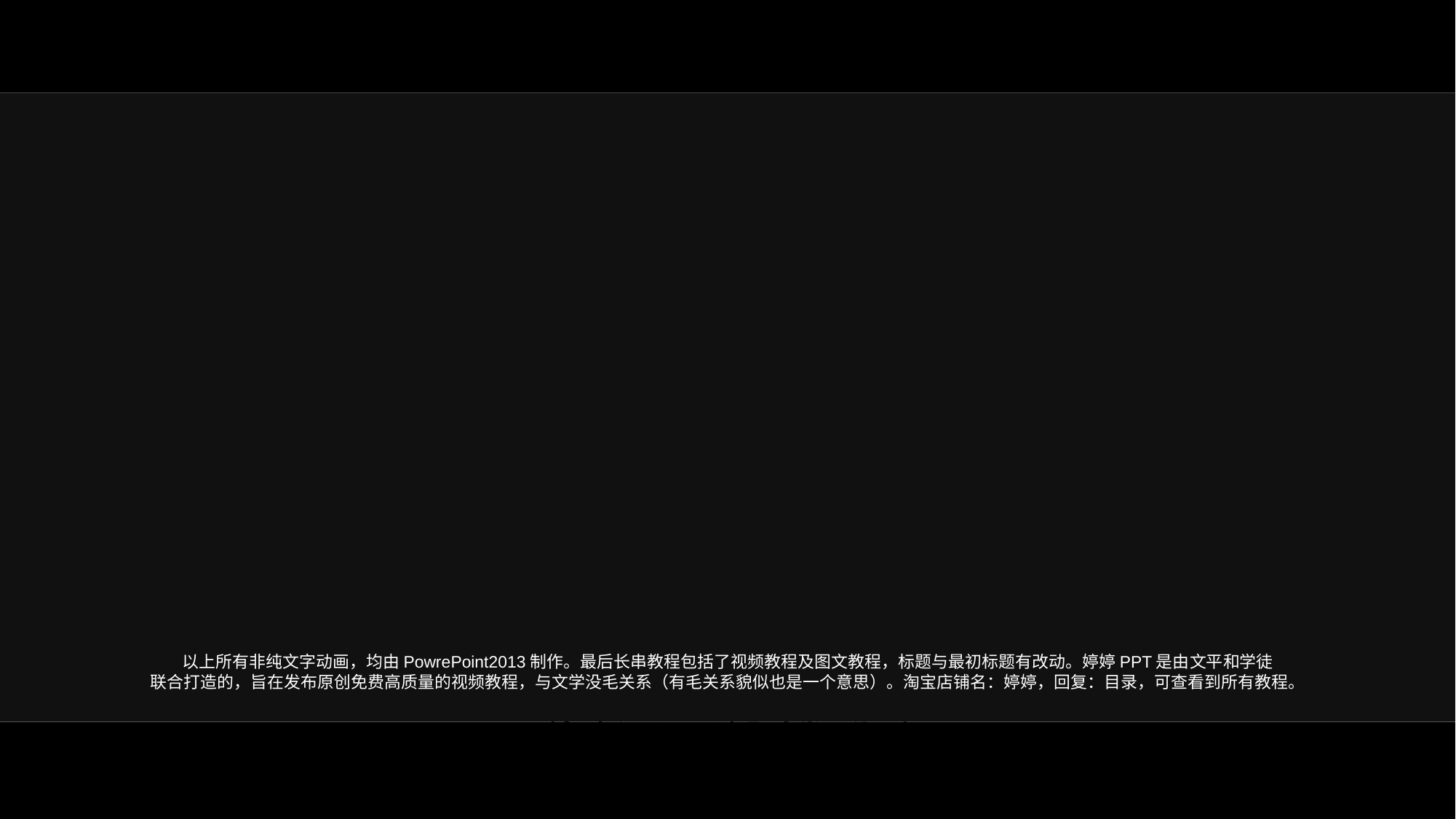

e7d195523061f1c06526803b853d33da37c806682655e537E2A928F3AEA1D11B2C74CA1ADE48C493B3BE6AAFC7DC1413F1D3DE5144BCB5B8EB55459D8BD2DD86CA978BCF0EF961A7AF6DF4AA15BE1927FE2DC0399281CA13F5FF3BC2BB46FFC9F5AA35C3113760E3D2573A04BDF891766F9537AFB919BD4A0DDF84983D4316A4056C223346809CFA

再来复习一下下:
我们
OK
PowerPoint2013界面操作基础
PPT2013动画基础
常用动画及切换效果介绍
知道这4个动画就能搞定PPT动画
你不知道的陀螺旋动画
你不知道的缩放动画
你不知道的路径动画
你不知道的轮子动画
如何做出更好看的动画
我的PPT2013动画学习之路
PPT动画从入门到精通案例篇
简洁标题动画
LowPloy标题动画
帅呆！一键制作大气三维标题落版动画
震撼倒计时
大气创意倒计时动画
优雅折线图动画
让你的图标动起来
图示动画
触发器制作随机抽奖转盘
鼠标悬停式触发及点击式触发效果实例
折纸飞机动画制作
布尔运算及其动画应用
PPT里的创意遮罩
手绘苹果LOGO
我的爱只对准你！人物小动画制作
这句话看到了么？
多帧循环动画
组合动画的应用与举例
去除陀螺旋毛边的7种方法
障眼法应用之一个简单的图片切换方法
如何解决放大失真
MG动画应用与举例
台历翻折过去动画
如何快速整体移动时间轴
PPT里的原位粘贴
文字卷叶效果制作
动画终点显示的方法与应用
别告诉我你会使用动画刷
口袋动画入门
还在看？真牛！
论如何最短时间内榨干动画大神作品的艺术细胞
长阴影制作的第三种方法
PPT动画大师插件入门
PPT如何转GIF
如何实现整体运动
毛笔字书写动画
浇筑动画
简洁大气的照片展示动画
相片墙动画2
唯美浪漫的婚礼动画
优雅粒子制作及光晕转场
WWDC2013苹果开场动画制作
PowerPoint2013界面操作基础
PPT2013动画基础
常用动画及切换效果介绍
知道这4个动画就能搞定PPT动画
你不知道的陀螺旋动画
你不知道的缩放动画
你不知道的路径动画
你不知道的轮子动画
如何做出更好看的动画
我的PPT2013动画学习之路
PPT动画从入门到精通案例篇
简洁标题动画
LowPloy标题动画
帅呆！一键制作大气三维标题落版动画
震撼倒计时
大气创意倒计时动画
优雅折线图动画
让你的图标动起来
图示动画
触发器制作随机抽奖转盘
鼠标悬停式触发及点击式触发效果实例
折纸飞机动画制作
布尔运算及其动画应用
PPT里的创意遮罩
手绘苹果LOGO
我的爱只对准你！人物小动画制作
这句话看到了么？
多帧循环动画
组合动画的应用与举例
去除陀螺旋毛边的7种方法
障眼法应用之一个简单的图片切换方法
如何解决放大失真
MG动画应用与举例
台历翻折过去动画
如何快速整体移动时间轴
PPT里的原位粘贴
文字卷叶效果制作
动画终点显示的方法与应用
别告诉我你会使用动画刷
口袋动画入门
还在看？真牛！
论如何最短时间内榨干动画大神作品的艺术细胞
长阴影制作的第三种方法
PPT动画大师插件入门
PPT如何转GIF
如何实现整体运动
毛笔字书写动画
浇筑动画
简洁大气的照片展示动画
相片墙动画2
唯美浪漫的婚礼动画
优雅粒子制作及光晕转场
WWDC2013苹果开场动画制作
以上所有非纯文字动画，均由PowrePoint2013制作。最后长串教程包括了视频教程及图文教程，标题与最初标题有改动。婷婷PPT是由文平和学徒
联合打造的，旨在发布原创免费高质量的视频教程，与文学没毛关系（有毛关系貌似也是一个意思）。淘宝店铺名：婷婷，回复：目录，可查看到所有教程。

130.72+6.28=137
Time delay(勿删)